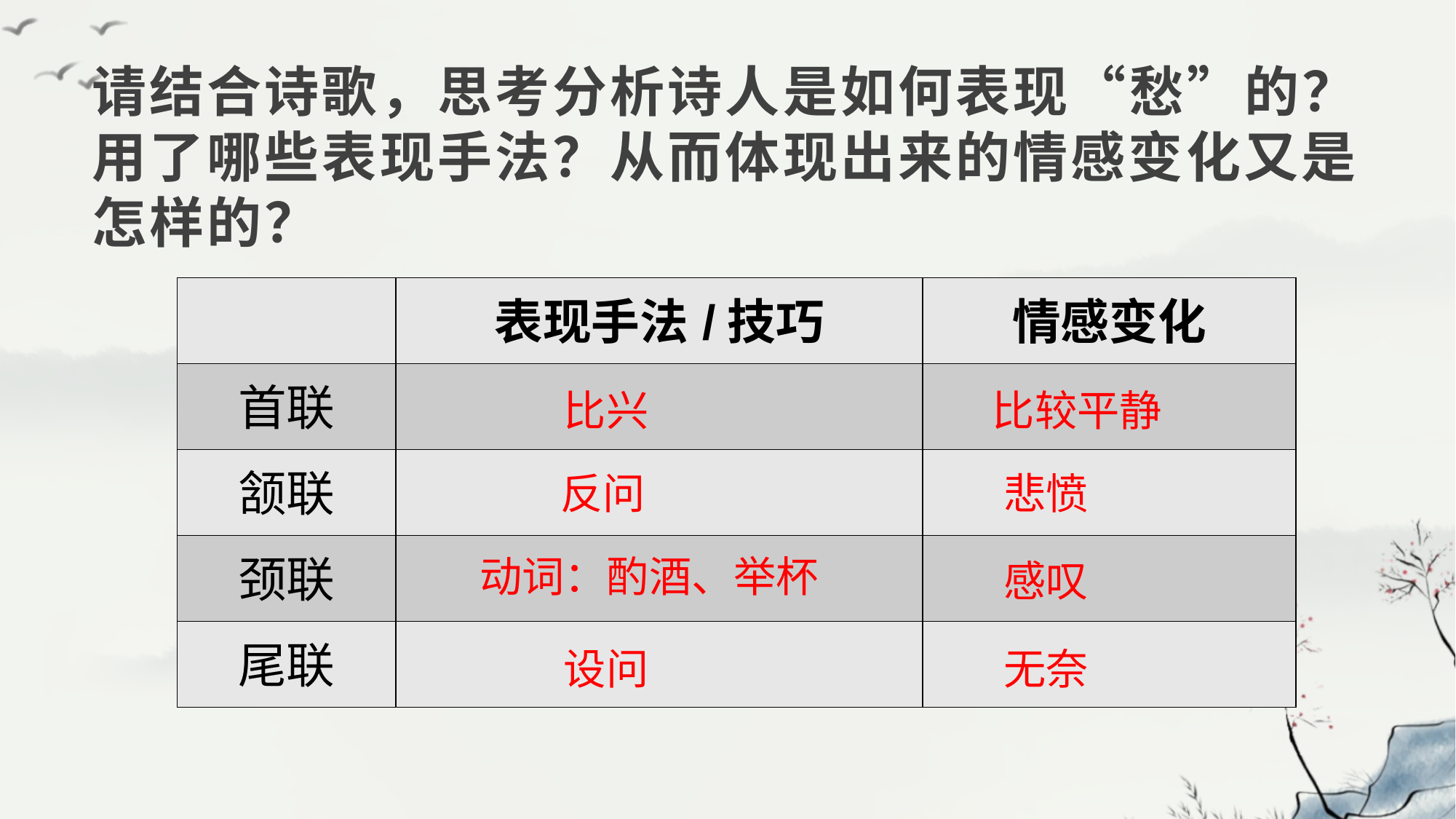

# 请结合诗歌，思考分析诗人是如何表现“愁”的？用了哪些表现手法？从而体现出来的情感变化又是怎样的？
|  | 表现手法/技巧 | 情感变化 |
| --- | --- | --- |
| 首联 |  |  |
| 颔联 |  |  |
| 颈联 |  |  |
| 尾联 |  |  |
比兴
比较平静
悲愤
反问
动词：酌酒、举杯
感叹
设问
无奈